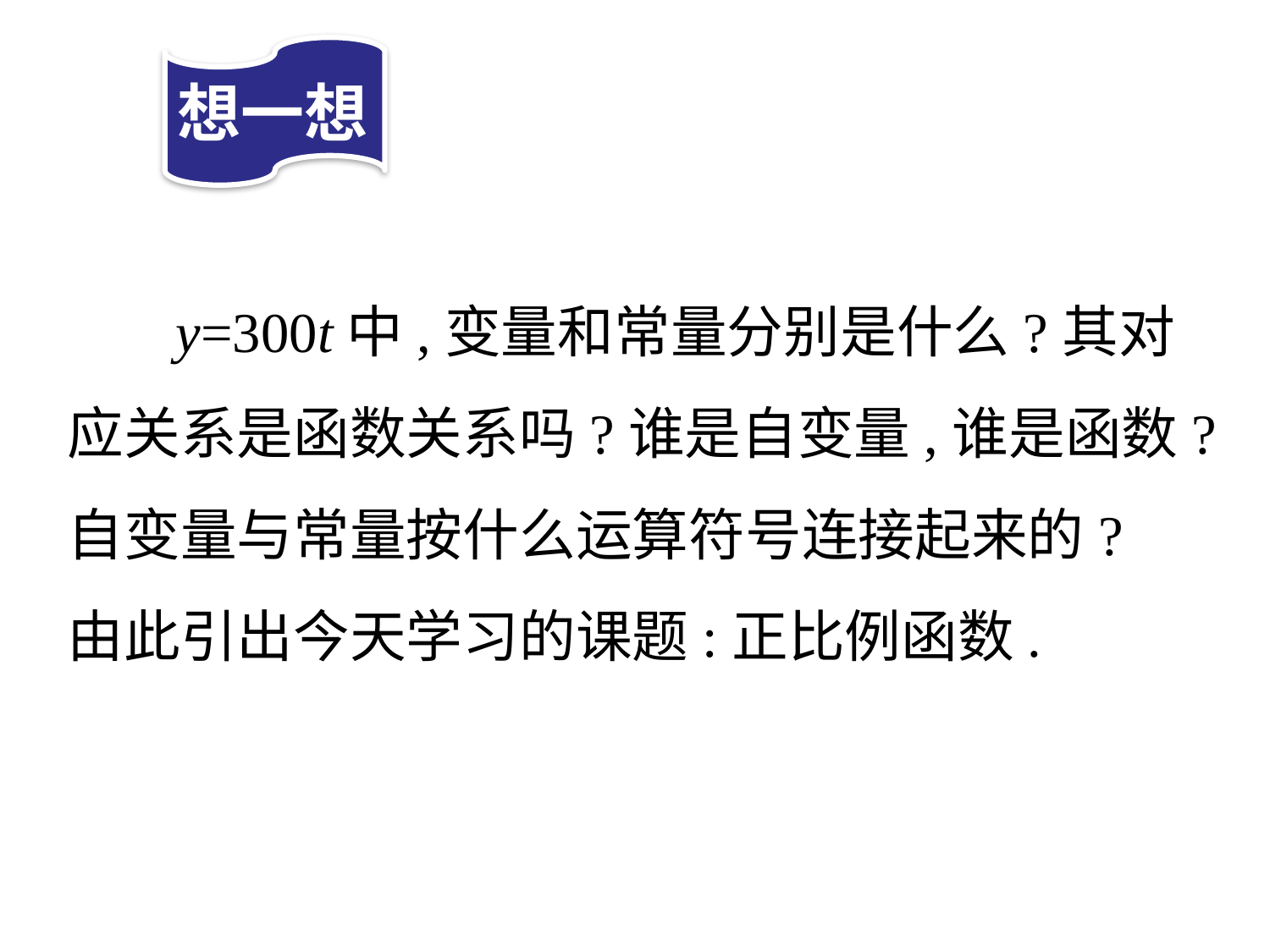

想一想
　   y=300t中,变量和常量分别是什么?其对应关系是函数关系吗?谁是自变量,谁是函数?自变量与常量按什么运算符号连接起来的?由此引出今天学习的课题:正比例函数.